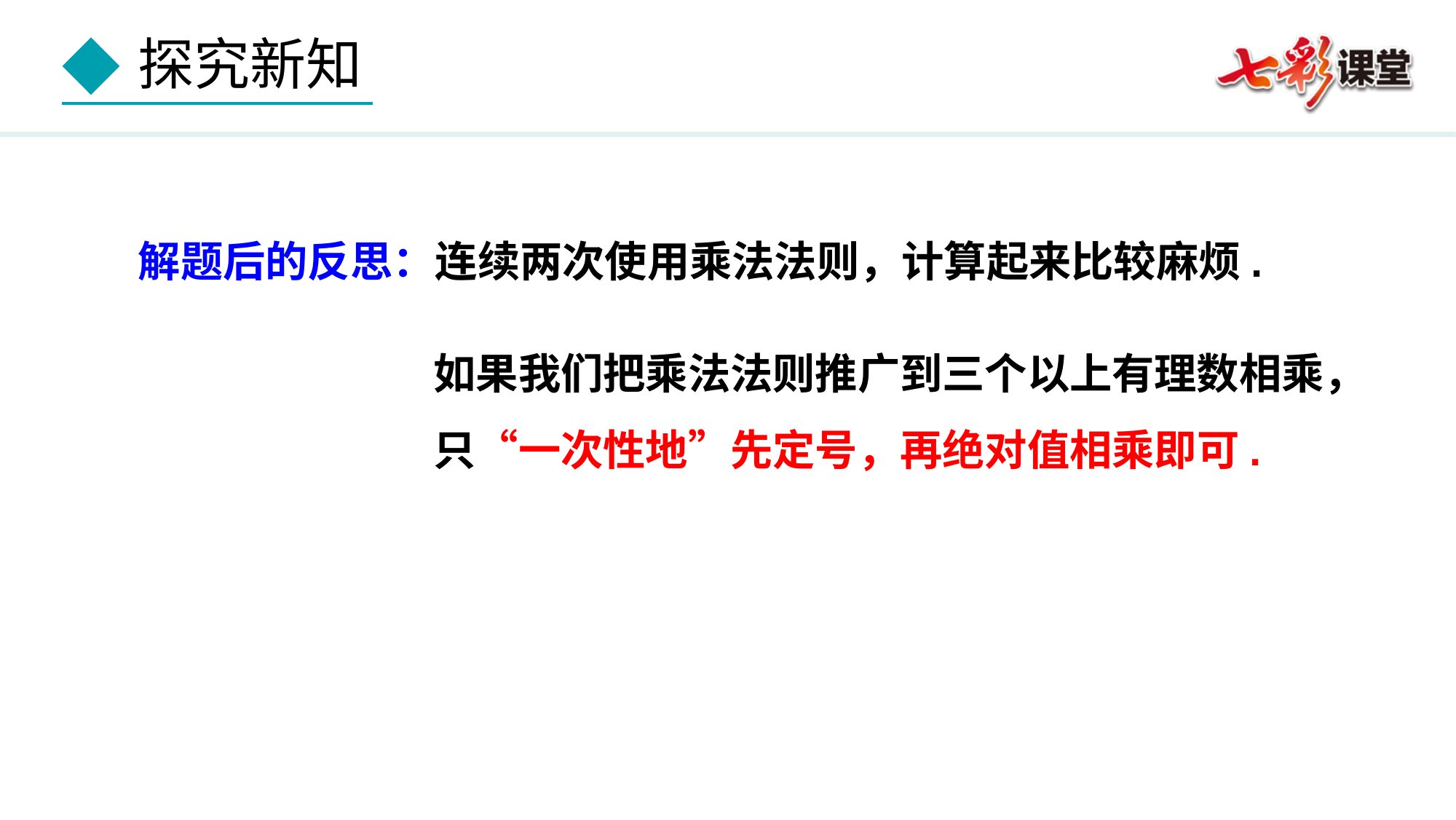

解题后的反思：连续两次使用乘法法则，计算起来比较麻烦.
如果我们把乘法法则推广到三个以上有理数相乘，
只“一次性地”先定号，再绝对值相乘即可.